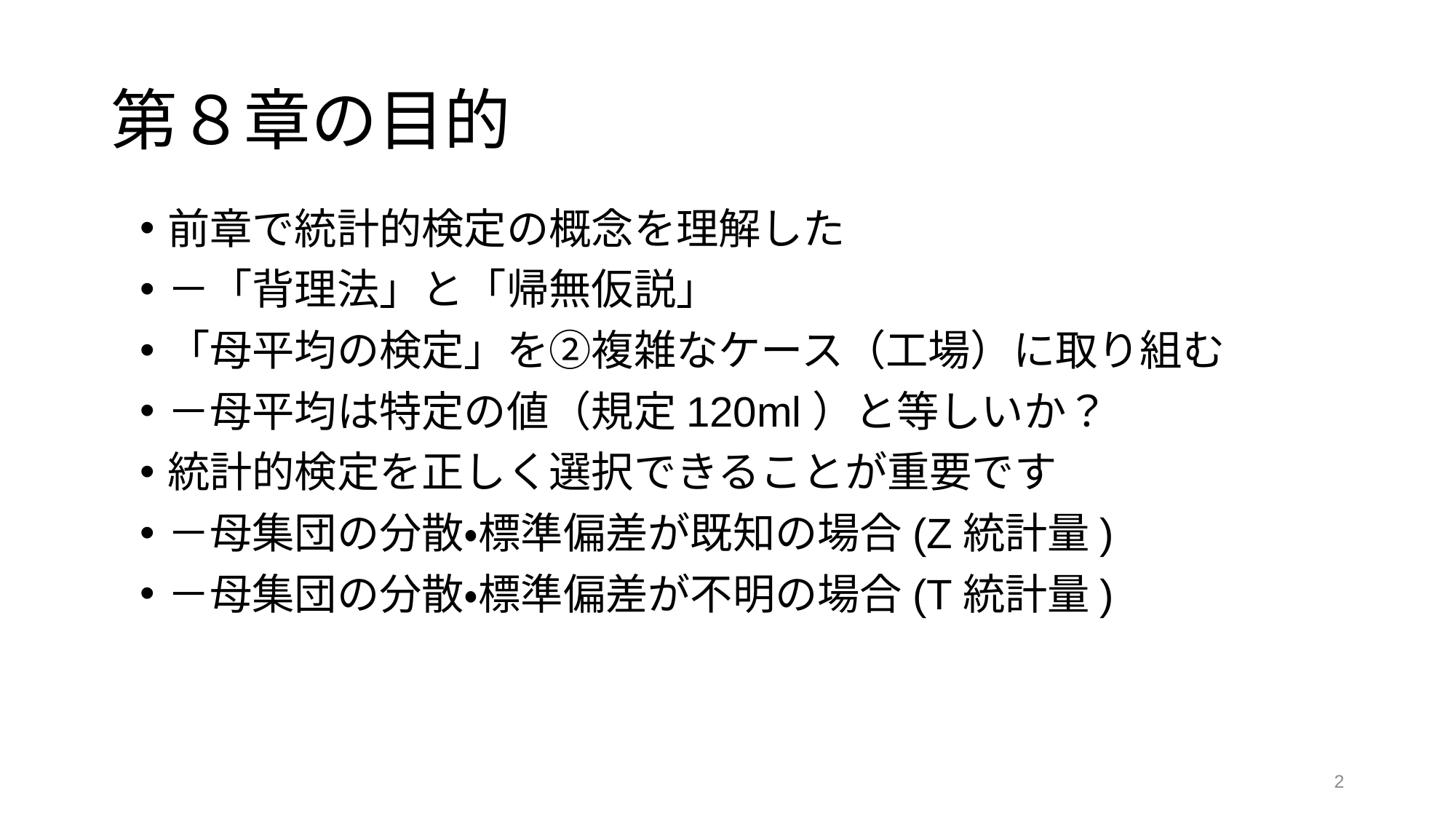

# 第８章の目的
前章で統計的検定の概念を理解した
－「背理法」と「帰無仮説」
「母平均の検定」を②複雑なケース（工場）に取り組む
－母平均は特定の値（規定120ml）と等しいか？
統計的検定を正しく選択できることが重要です
－母集団の分散・標準偏差が既知の場合(Z統計量)
－母集団の分散・標準偏差が不明の場合(T統計量)
2
2